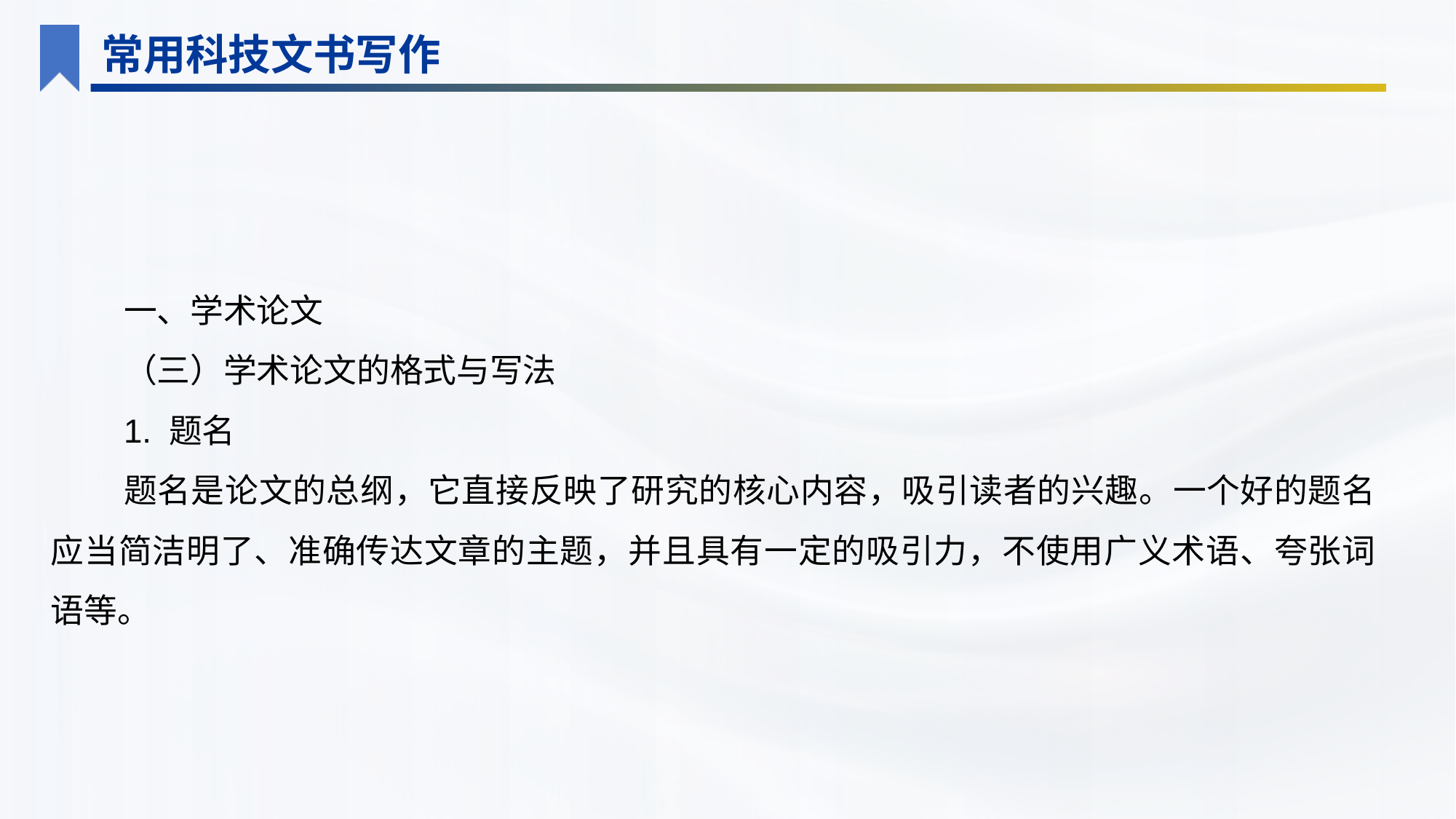

常用科技文书写作
一、学术论文
（三）学术论文的格式与写法
1. 题名
题名是论文的总纲，它直接反映了研究的核心内容，吸引读者的兴趣。一个好的题名应当简洁明了、准确传达文章的主题，并且具有一定的吸引力，不使用广义术语、夸张词语等。